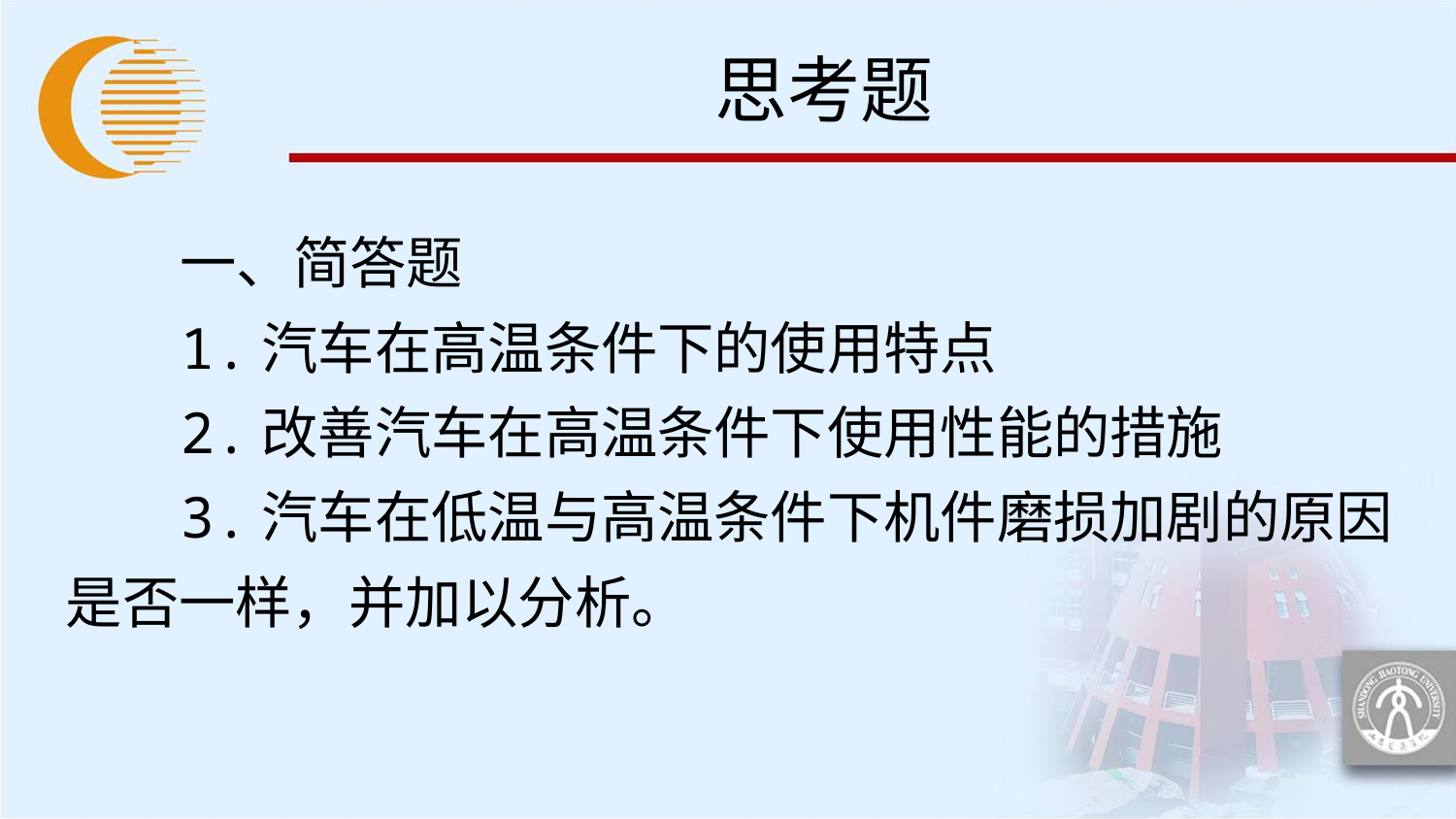

# 思考题
一、简答题
1.汽车在高温条件下的使用特点
2.改善汽车在高温条件下使用性能的措施
3.汽车在低温与高温条件下机件磨损加剧的原因是否一样，并加以分析。